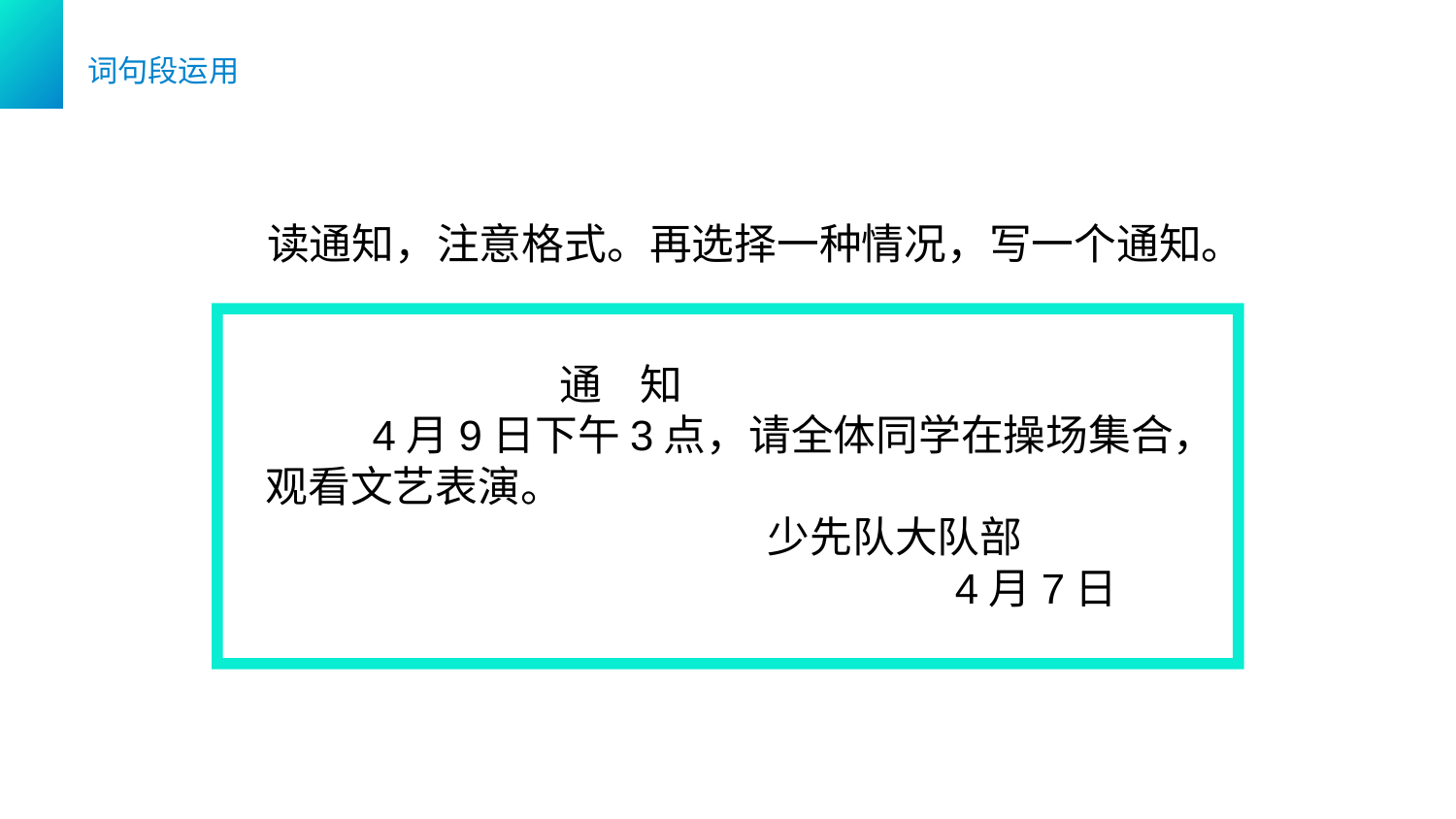

词句段运用
读通知，注意格式。再选择一种情况，写一个通知。

                              通    知
         4月9日下午3点，请全体同学在操场集合，观看文艺表演。
                                                    少先队大队部
                                                          4月7日